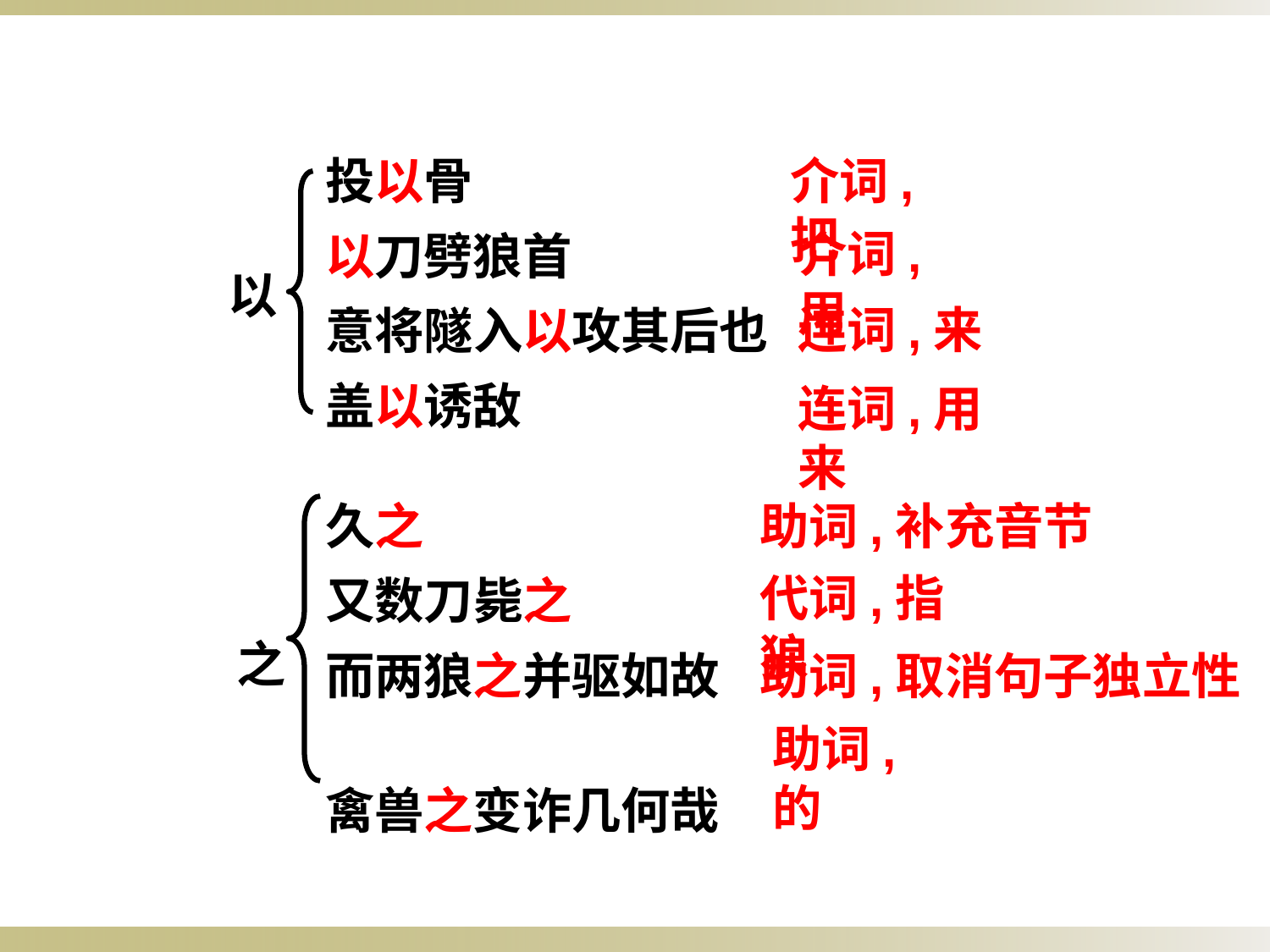

投以骨
以刀劈狼首
意将隧入以攻其后也
盖以诱敌
介词,把

介词,用
以
连词,来
连词,用来
助词,补充音节
久之
又数刀毙之
而两狼之并驱如故
禽兽之变诈几何哉

代词,指狼
之
助词,取消句子独立性
助词,的